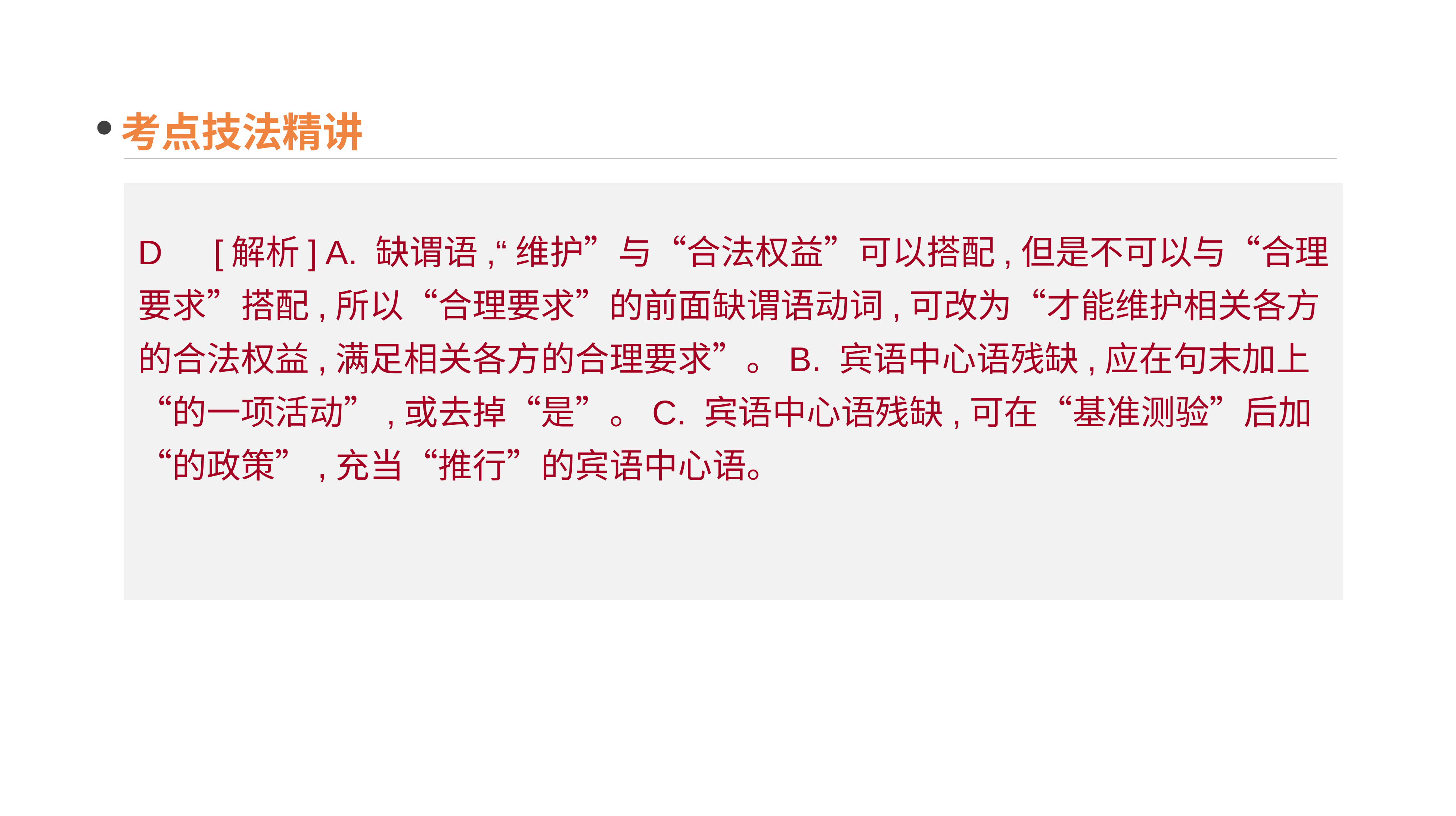

考点技法精讲

D　[解析] A. 缺谓语,“维护”与“合法权益”可以搭配,但是不可以与“合理要求”搭配,所以“合理要求”的前面缺谓语动词,可改为“才能维护相关各方的合法权益,满足相关各方的合理要求”。B. 宾语中心语残缺,应在句末加上“的一项活动”,或去掉“是”。C. 宾语中心语残缺,可在“基准测验”后加“的政策”,充当“推行”的宾语中心语。